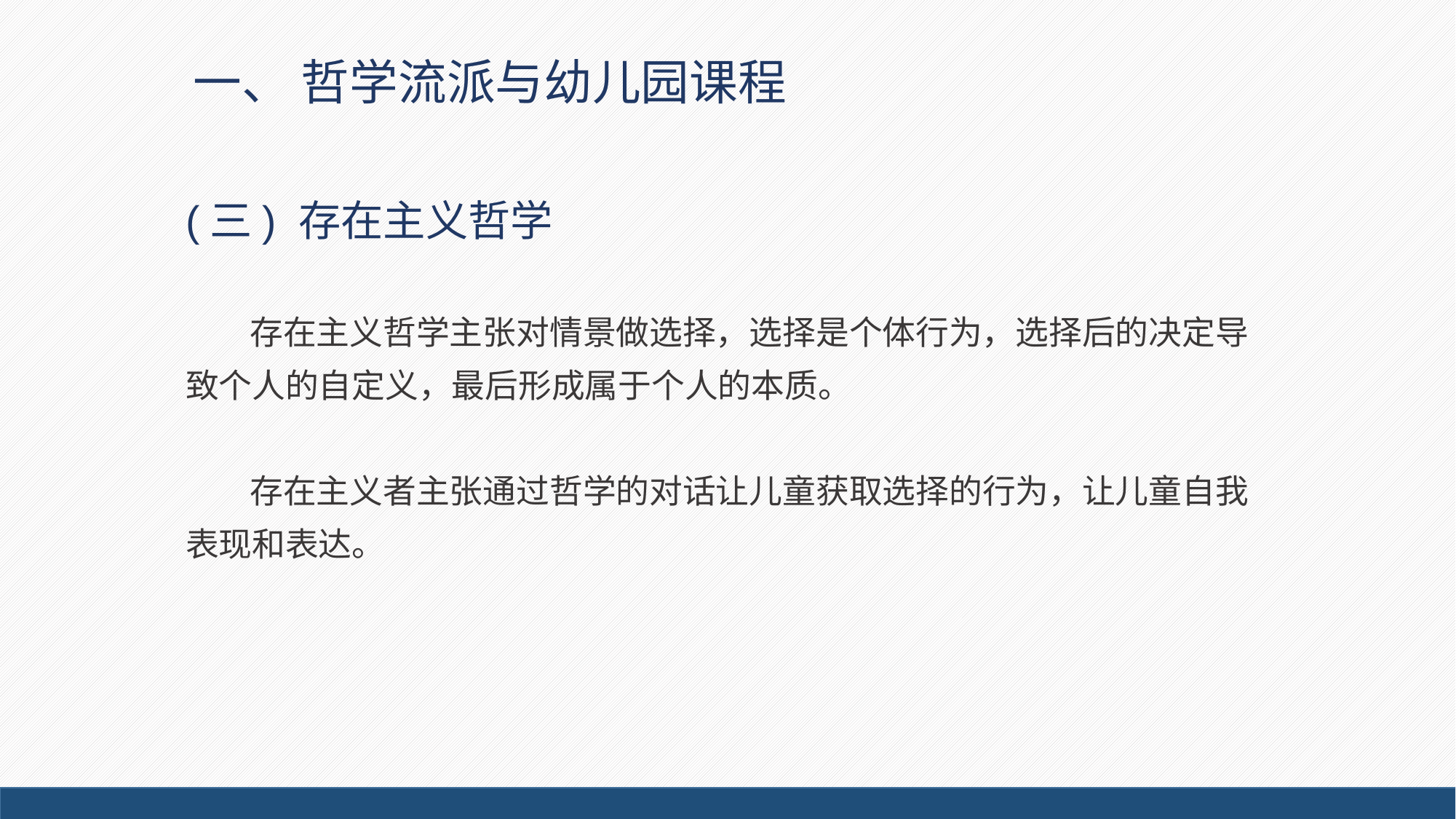

# 一、 哲学流派与幼儿园课程
(三) 存在主义哲学

存在主义哲学主张对情景做选择，选择是个体行为，选择后的决定导致个人的自定义，最后形成属于个人的本质。

存在主义者主张通过哲学的对话让儿童获取选择的行为，让儿童自我表现和表达。